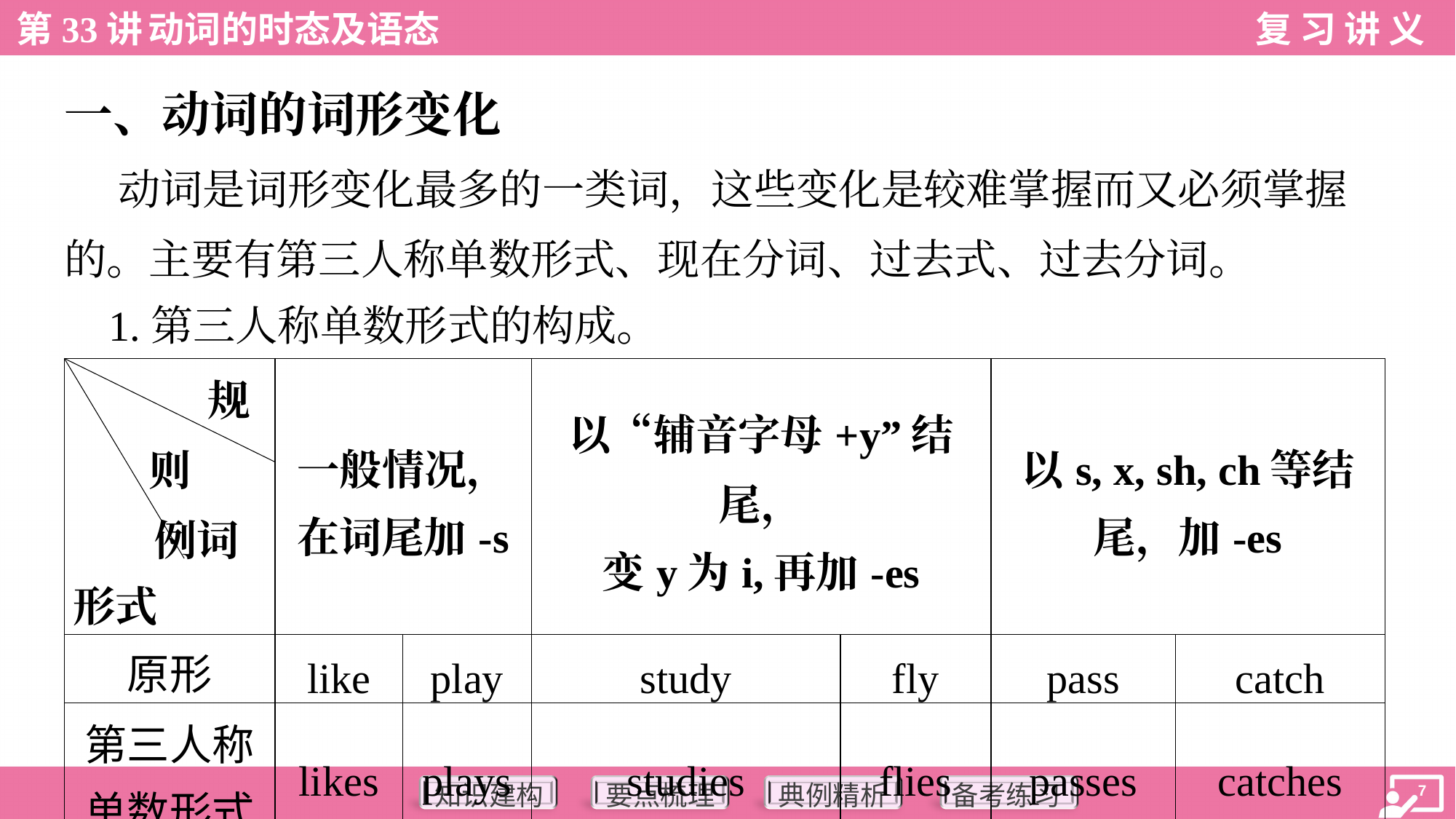

一、动词的词形变化
    动词是词形变化最多的一类词，这些变化是较难掌握而又必须掌握
的。主要有第三人称单数形式、现在分词、过去式、过去分词。
    1.第三人称单数形式的构成。
| 规则 例词 形式 | 一般情况， 在词尾加-s |  | 以“辅音字母+y”结尾， 变y为i,再加-es |  | 以s, x, sh, ch等结 尾，加-es |  |
| --- | --- | --- | --- | --- | --- | --- |
| 原形 | like | play | study | fly | pass | catch |
| 第三人称 单数形式 | likes | plays | studies | flies | passes | catches |